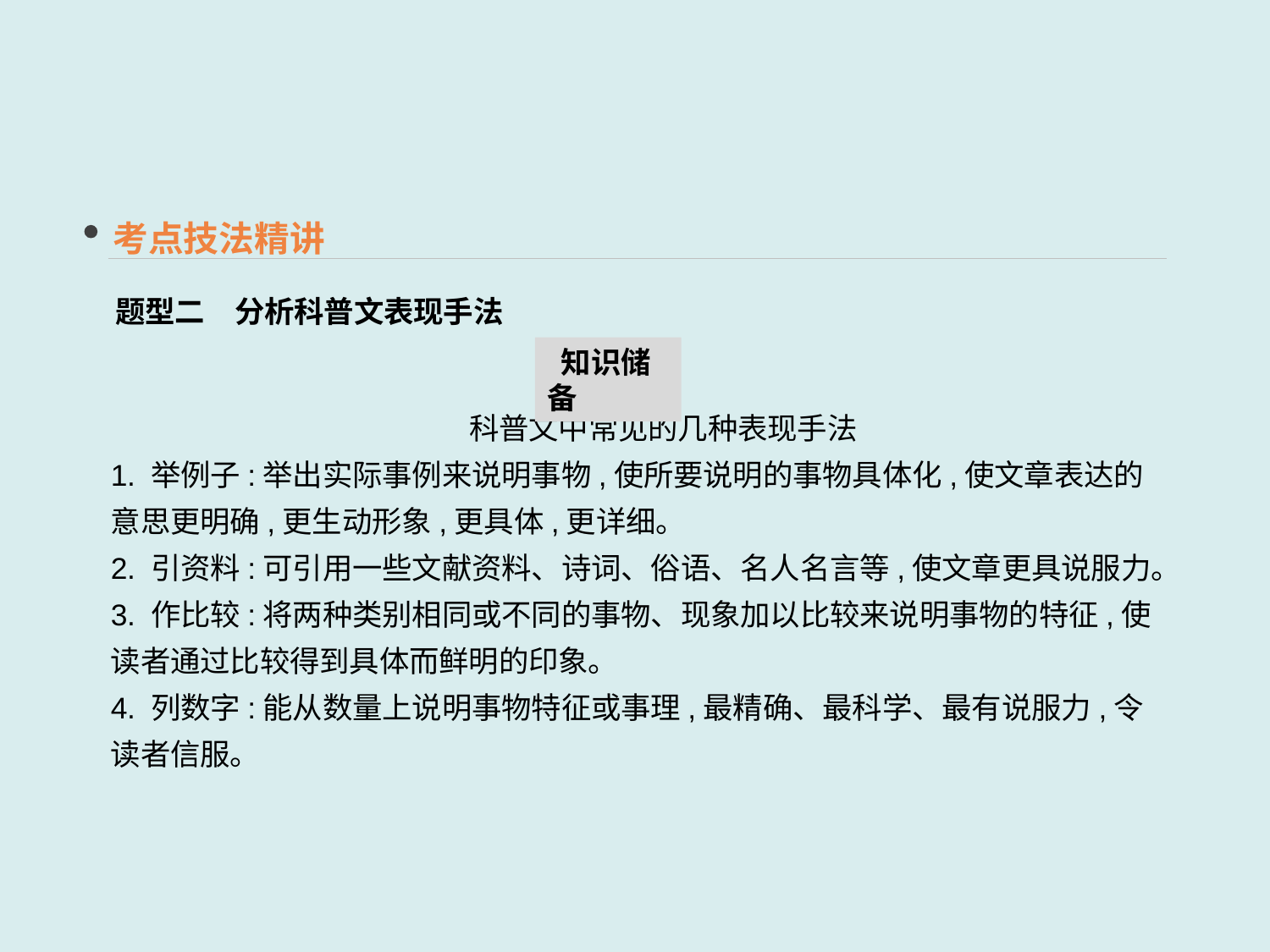

考点技法精讲

题型二　分析科普文表现手法
 知识储备
　　 科普文中常见的几种表现手法
1. 举例子:举出实际事例来说明事物,使所要说明的事物具体化,使文章表达的意思更明确,更生动形象,更具体,更详细。
2. 引资料:可引用一些文献资料、诗词、俗语、名人名言等,使文章更具说服力。
3. 作比较:将两种类别相同或不同的事物、现象加以比较来说明事物的特征,使读者通过比较得到具体而鲜明的印象。
4. 列数字:能从数量上说明事物特征或事理,最精确、最科学、最有说服力,令读者信服。